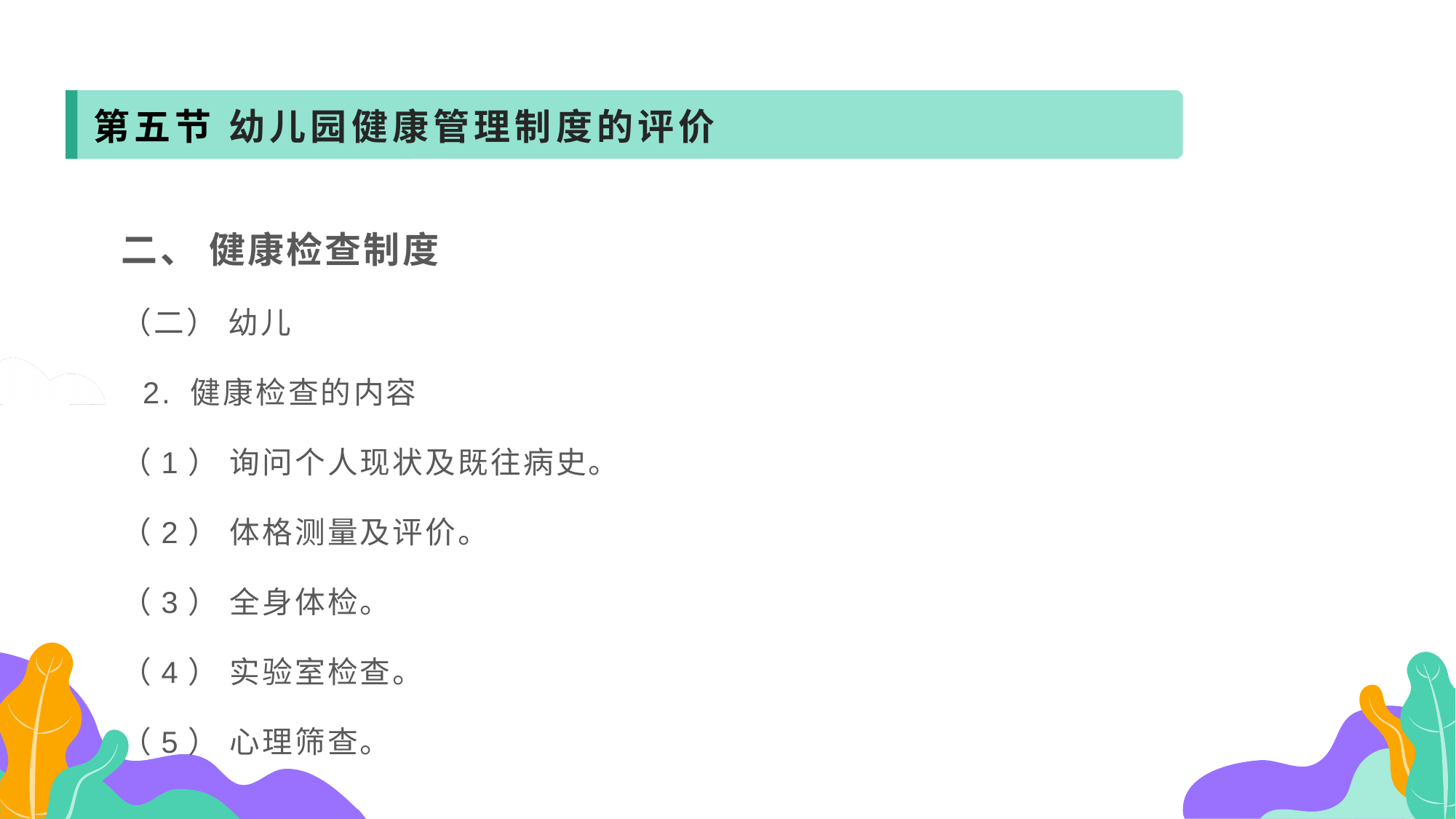

第五节 幼儿园健康管理制度的评价
二、 健康检查制度
（二） 幼儿
  2. 健康检查的内容
（1） 询问个人现状及既往病史。
（2） 体格测量及评价。
（3） 全身体检。
（4） 实验室检查。
（5） 心理筛查。